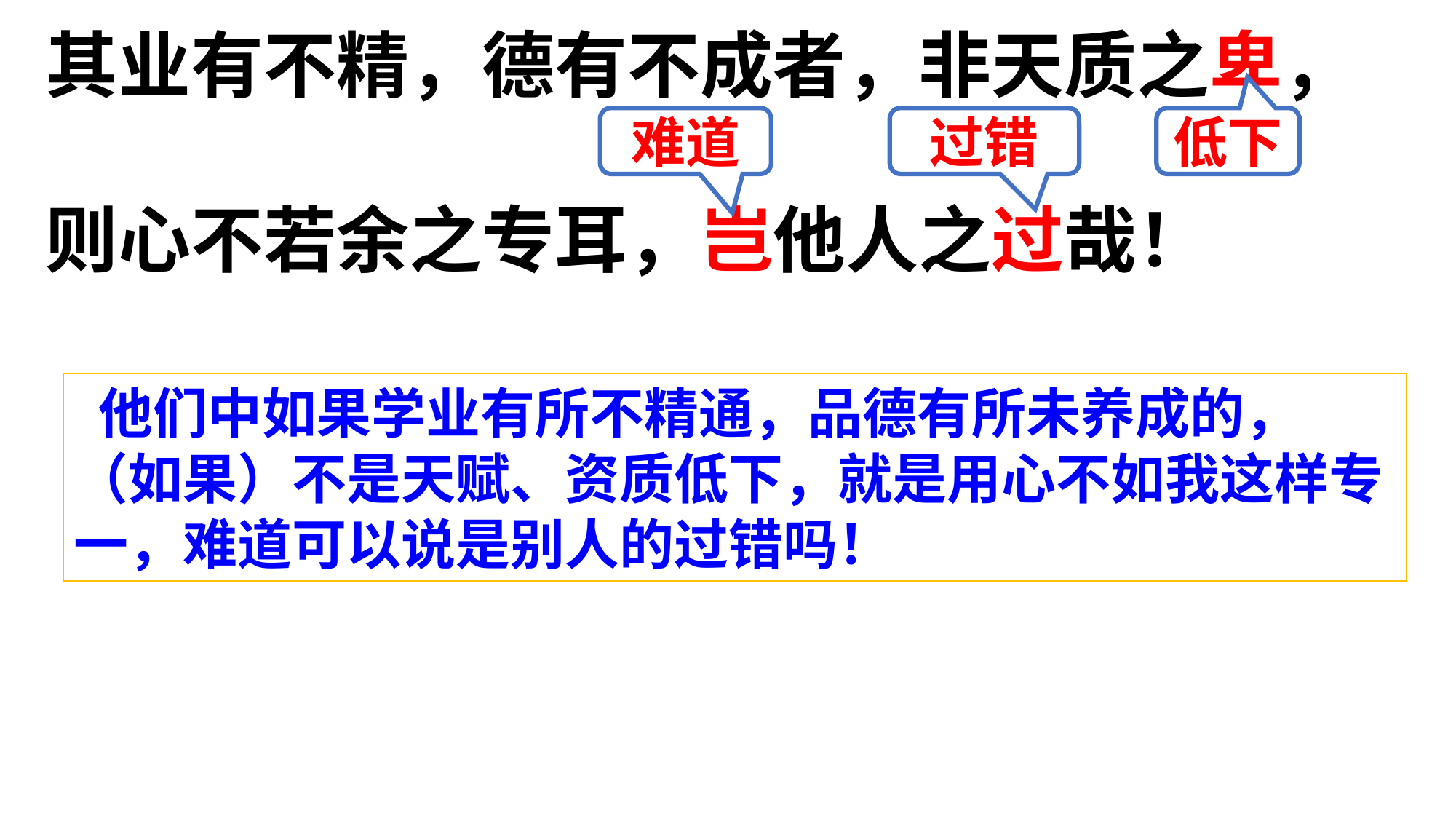

其业有不精，德有不成者，非天质之卑，

则心不若余之专耳，岂他人之过哉！

难道
过错
低下
  他们中如果学业有所不精通，品德有所未养成的，（如果）不是天赋、资质低下，就是用心不如我这样专一，难道可以说是别人的过错吗！